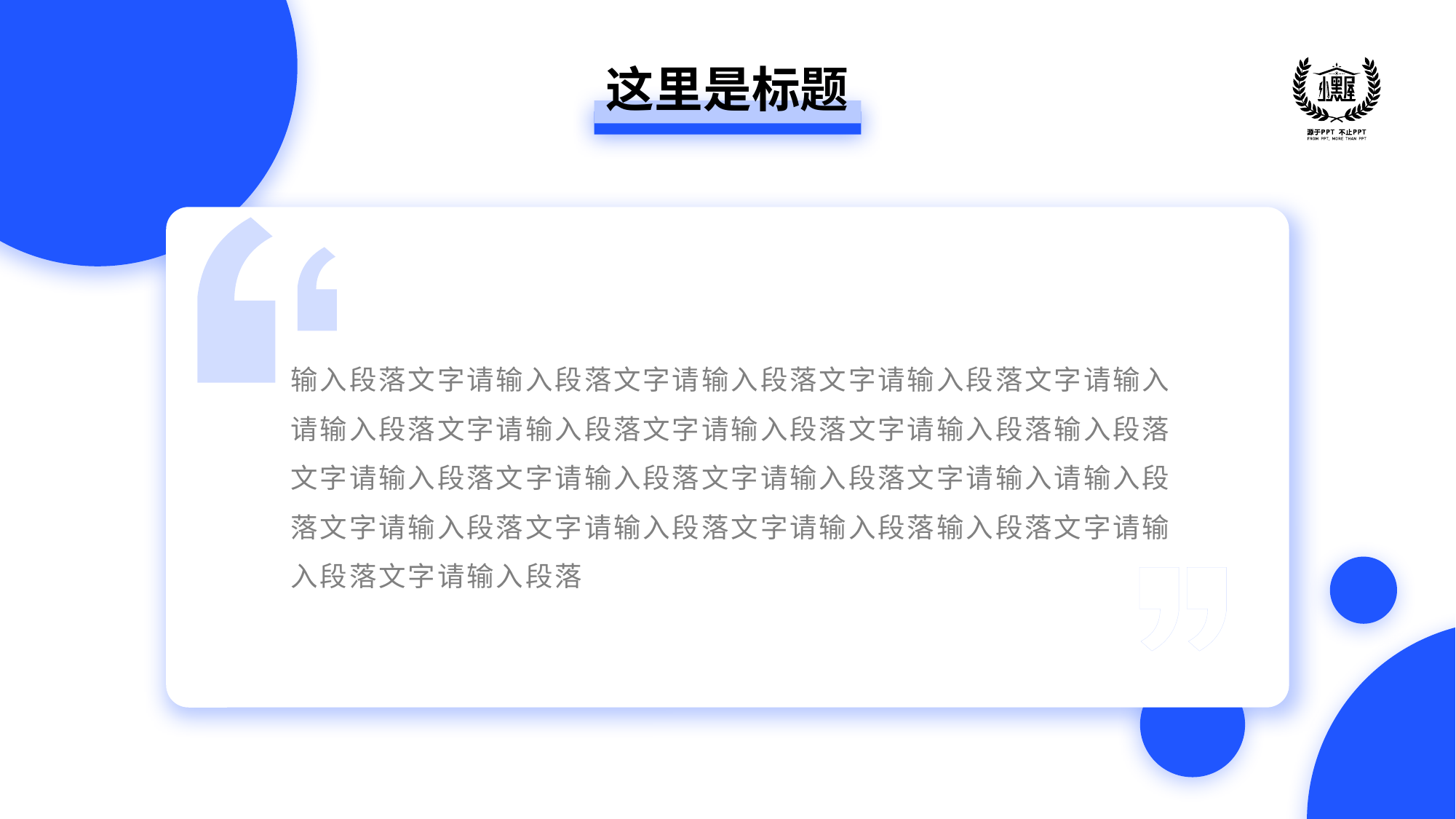

这里是标题

输入段落文字请输入段落文字请输入段落文字请输入段落文字请输入请输入段落文字请输入段落文字请输入段落文字请输入段落输入段落文字请输入段落文字请输入段落文字请输入段落文字请输入请输入段落文字请输入段落文字请输入段落文字请输入段落输入段落文字请输入段落文字请输入段落